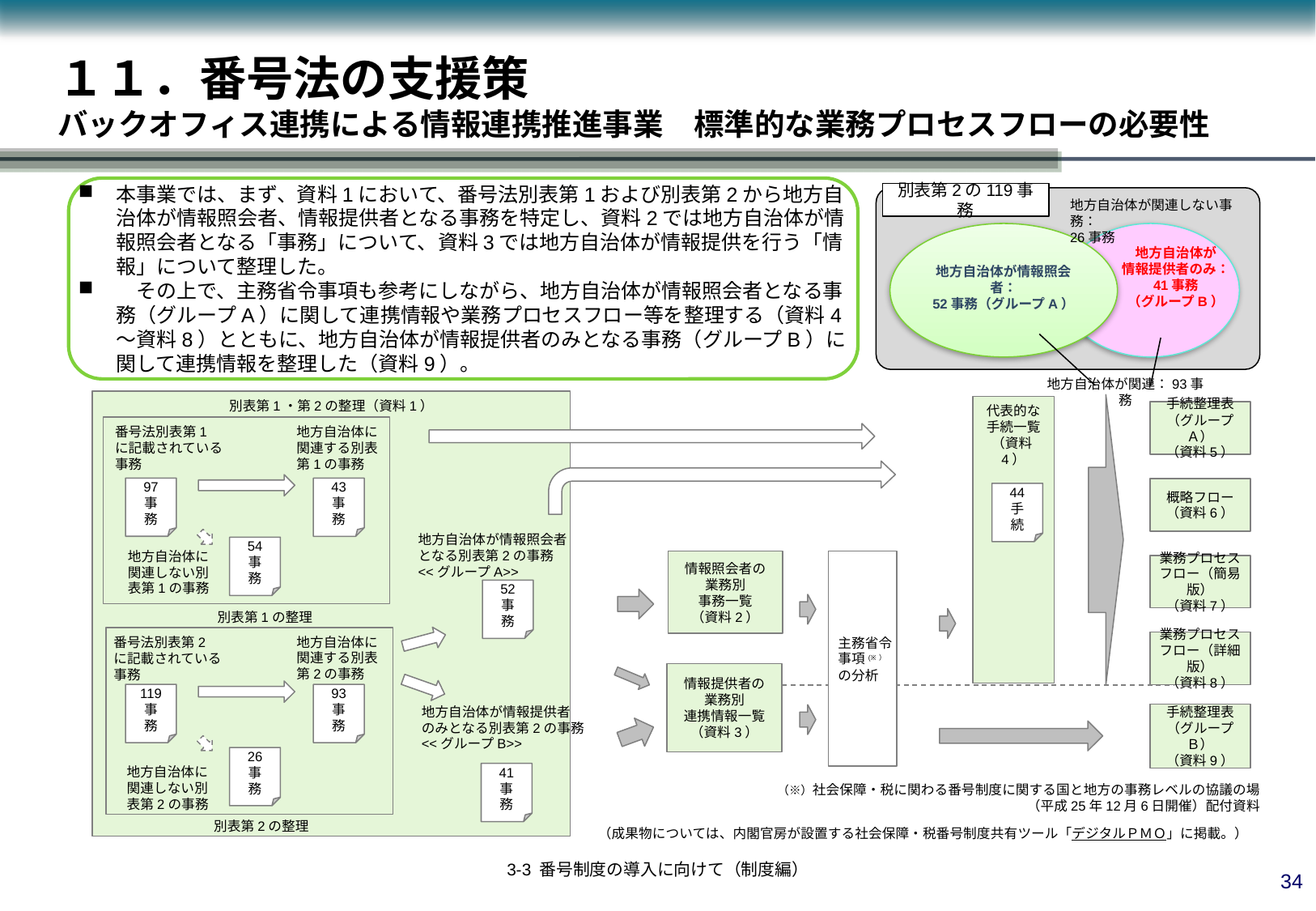

１１．番号法の支援策
バックオフィス連携による情報連携推進事業　標準的な業務プロセスフローの必要性
本事業では、まず、資料1において、番号法別表第1および別表第2から地方自治体が情報照会者、情報提供者となる事務を特定し、資料2では地方自治体が情報照会者となる「事務」について、資料3では地方自治体が情報提供を行う「情報」について整理した。
　その上で、主務省令事項も参考にしながら、地方自治体が情報照会者となる事務（グループA）に関して連携情報や業務プロセスフロー等を整理する（資料4～資料8）とともに、地方自治体が情報提供者のみとなる事務（グループB）に関して連携情報を整理した（資料9）。
別表第2の119事務

地方自治体が関連しない事務：
26事務

地方自治体が
情報提供者のみ：
41事務
（グループB）
地方自治体が情報照会者：
52事務（グループA）
地方自治体が関連：93事務
別表第1・第2の整理（資料1）
代表的な
手続一覧
（資料4）
手続整理表
（グループＡ）
（資料5）

番号法別表第1
に記載されている
事務
地方自治体に
関連する別表
第1の事務

97
事務
43
事務
概略フロー
（資料6）
44
手続

地方自治体が情報照会者となる別表第2の事務
<<グループA>>

54
事務
地方自治体に関連しない別表第1の事務
情報照会者の
業務別
事務一覧
（資料2）
主務省令事項(※）
の分析
業務プロセスフロー（簡易版）
（資料7）
52
事務

別表第1の整理

地方自治体に関連する別表第2の事務

番号法別表第2
に記載されている
事務
業務プロセスフロー（詳細版）
（資料8）

情報提供者の
業務別
連携情報一覧
（資料3）

119
事務
93
事務
地方自治体が情報提供者
のみとなる別表第2の事務
<<グループB>>
手続整理表
（グループＢ）
（資料9）

26
事務
地方自治体に関連しない別表第2の事務
41
事務
（※）社会保障・税に関わる番号制度に関する国と地方の事務レベルの協議の場
（平成25年12月6日開催）配付資料
別表第2の整理
（成果物については、内閣官房が設置する社会保障・税番号制度共有ツール「デジタルＰＭＯ」に掲載。）
34
3-3 番号制度の導入に向けて（制度編）